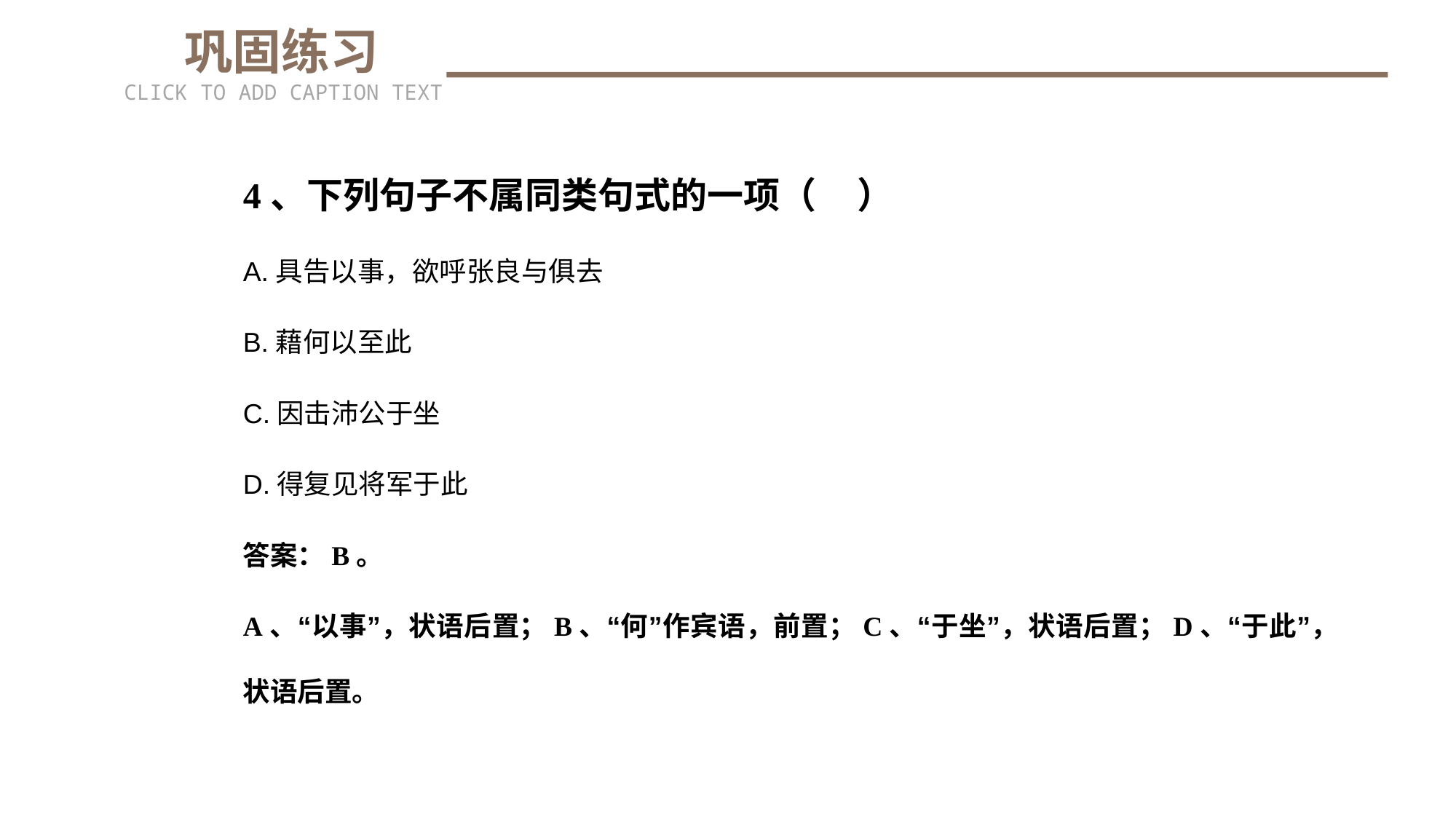

巩固练习

CLICK TO ADD CAPTION TEXT
4、下列句子不属同类句式的一项（    ）
A.具告以事，欲呼张良与俱去
B.藉何以至此
C.因击沛公于坐
D.得复见将军于此
答案：B。
A、“以事”，状语后置；B、“何”作宾语，前置；C、“于坐”，状语后置；D、“于此”，状语后置。